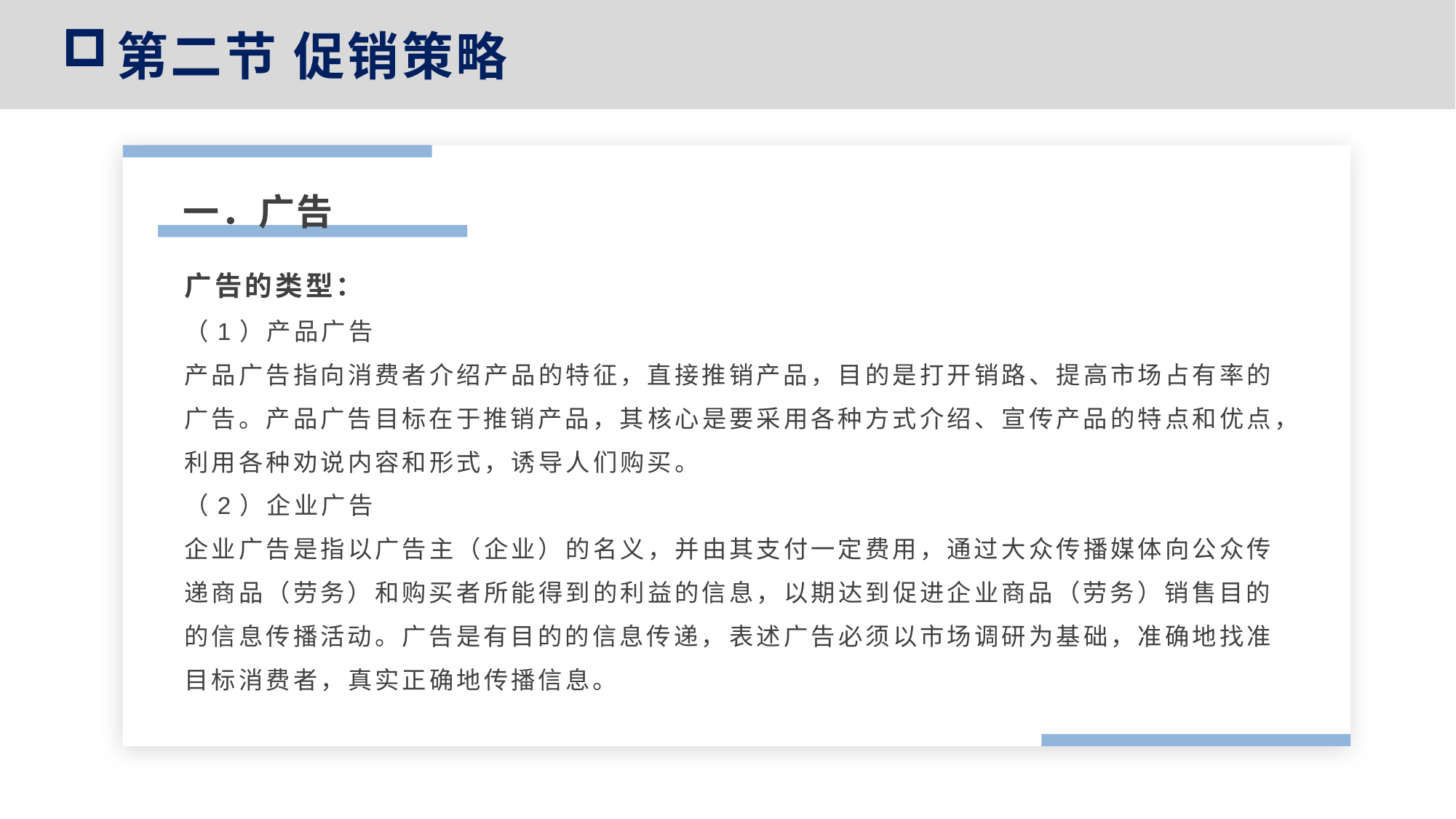

第二节 促销策略

一．广告

广告的类型：
（1）产品广告
产品广告指向消费者介绍产品的特征，直接推销产品，目的是打开销路、提高市场占有率的广告。产品广告目标在于推销产品，其核心是要采用各种方式介绍、宣传产品的特点和优点，利用各种劝说内容和形式，诱导人们购买。
（2）企业广告
企业广告是指以广告主（企业）的名义，并由其支付一定费用，通过大众传播媒体向公众传递商品（劳务）和购买者所能得到的利益的信息，以期达到促进企业商品（劳务）销售目的的信息传播活动。广告是有目的的信息传递，表述广告必须以市场调研为基础，准确地找准目标消费者，真实正确地传播信息。